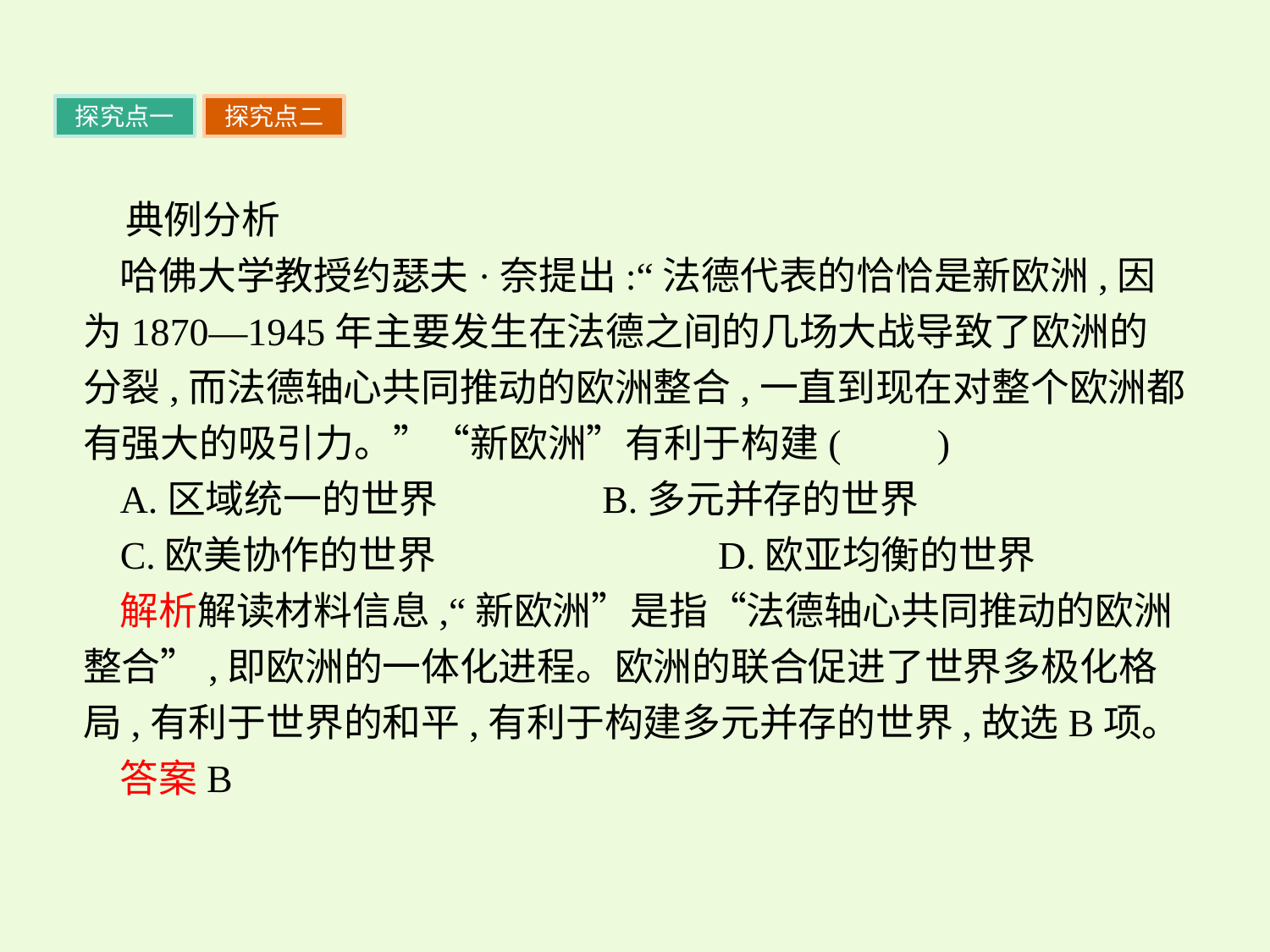

探究点一
探究点二
典例分析
哈佛大学教授约瑟夫·奈提出:“法德代表的恰恰是新欧洲,因为1870—1945年主要发生在法德之间的几场大战导致了欧洲的分裂,而法德轴心共同推动的欧洲整合,一直到现在对整个欧洲都有强大的吸引力。”“新欧洲”有利于构建(　　)
A.区域统一的世界　　　　B.多元并存的世界
C.欧美协作的世界			D.欧亚均衡的世界
解析解读材料信息,“新欧洲”是指“法德轴心共同推动的欧洲整合”,即欧洲的一体化进程。欧洲的联合促进了世界多极化格局,有利于世界的和平,有利于构建多元并存的世界,故选B项。
答案B